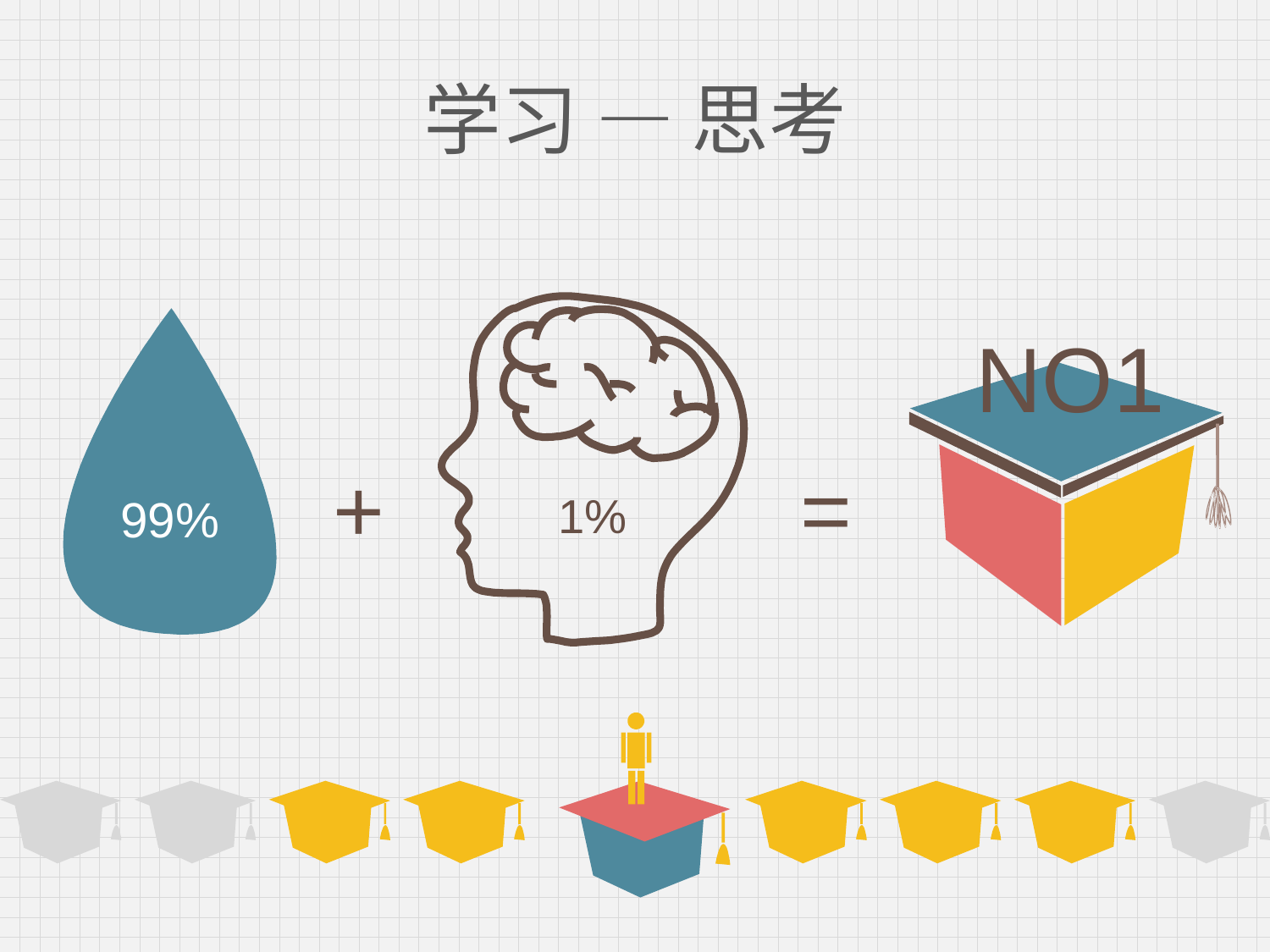

# 学习 — 思考

1%

99%
NO1

+
=